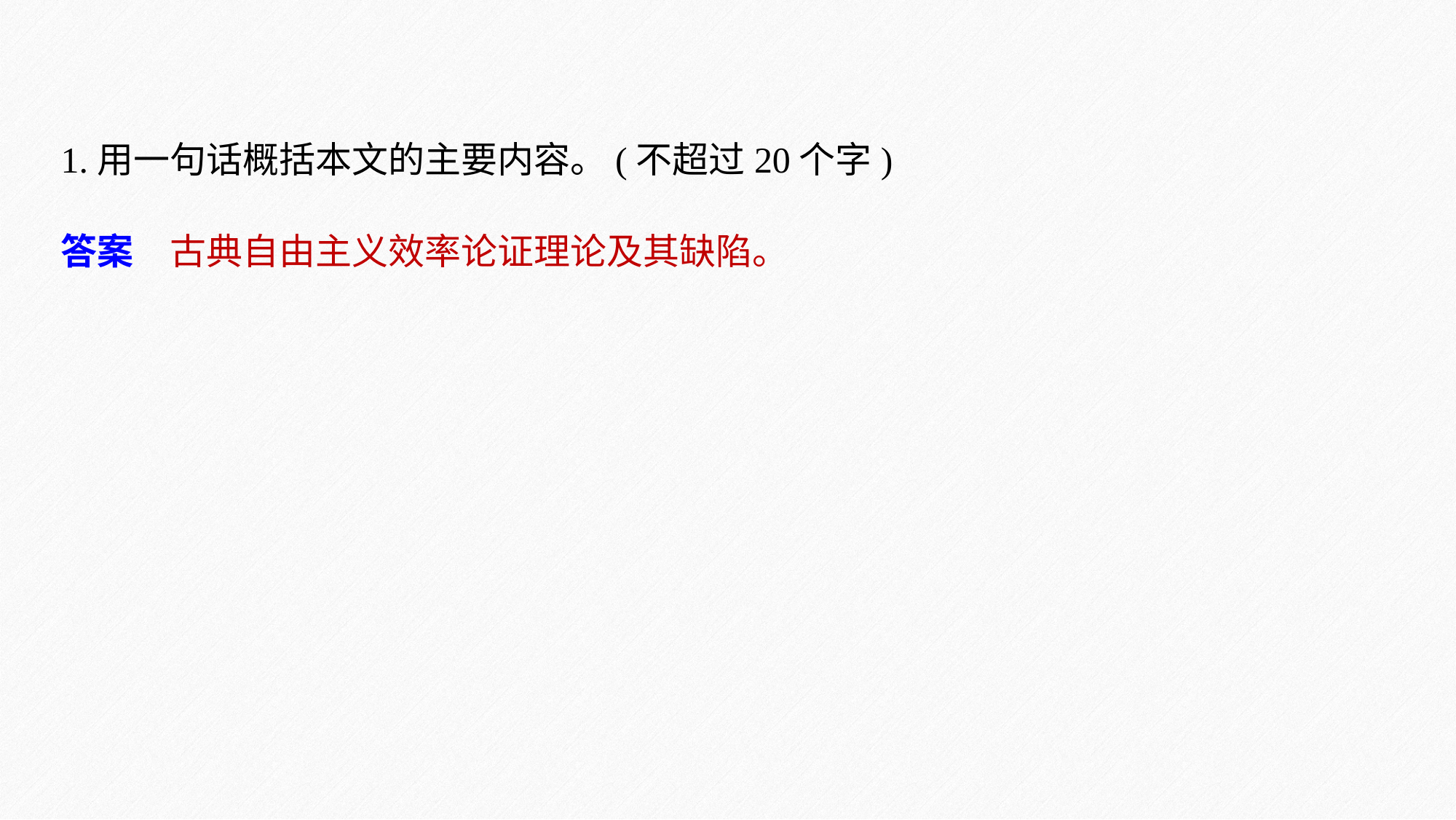

1.用一句话概括本文的主要内容。(不超过20个字)
答案　古典自由主义效率论证理论及其缺陷。